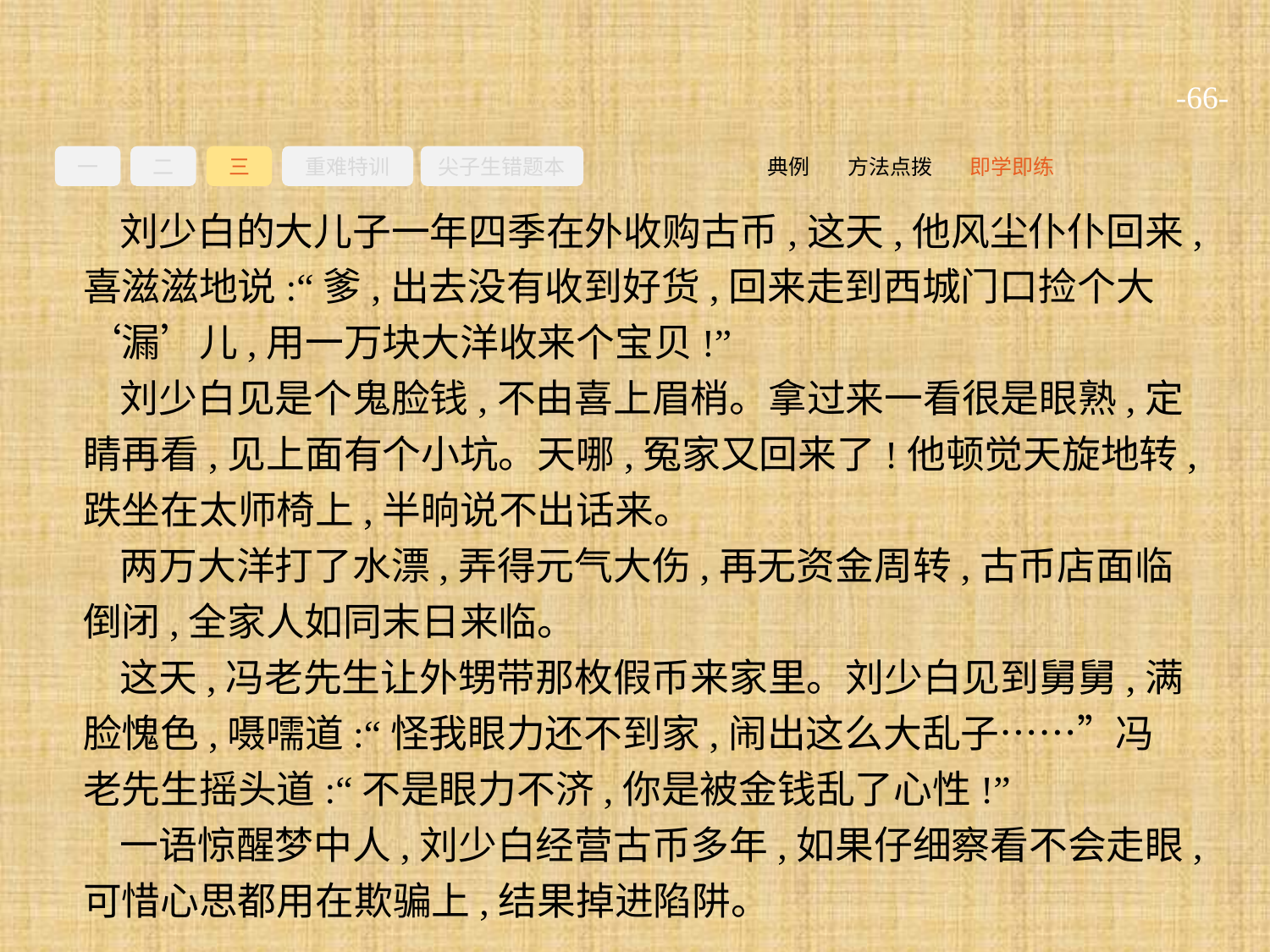

-66-
一
二
三
重难特训
尖子生错题本
即学即练
方法点拨
典例
刘少白的大儿子一年四季在外收购古币,这天,他风尘仆仆回来,喜滋滋地说:“爹,出去没有收到好货,回来走到西城门口捡个大‘漏’儿,用一万块大洋收来个宝贝!”
刘少白见是个鬼脸钱,不由喜上眉梢。拿过来一看很是眼熟,定睛再看,见上面有个小坑。天哪,冤家又回来了!他顿觉天旋地转,跌坐在太师椅上,半晌说不出话来。
两万大洋打了水漂,弄得元气大伤,再无资金周转,古币店面临倒闭,全家人如同末日来临。
这天,冯老先生让外甥带那枚假币来家里。刘少白见到舅舅,满脸愧色,嗫嚅道:“怪我眼力还不到家,闹出这么大乱子……”冯老先生摇头道:“不是眼力不济,你是被金钱乱了心性!”
一语惊醒梦中人,刘少白经营古币多年,如果仔细察看不会走眼,可惜心思都用在欺骗上,结果掉进陷阱。